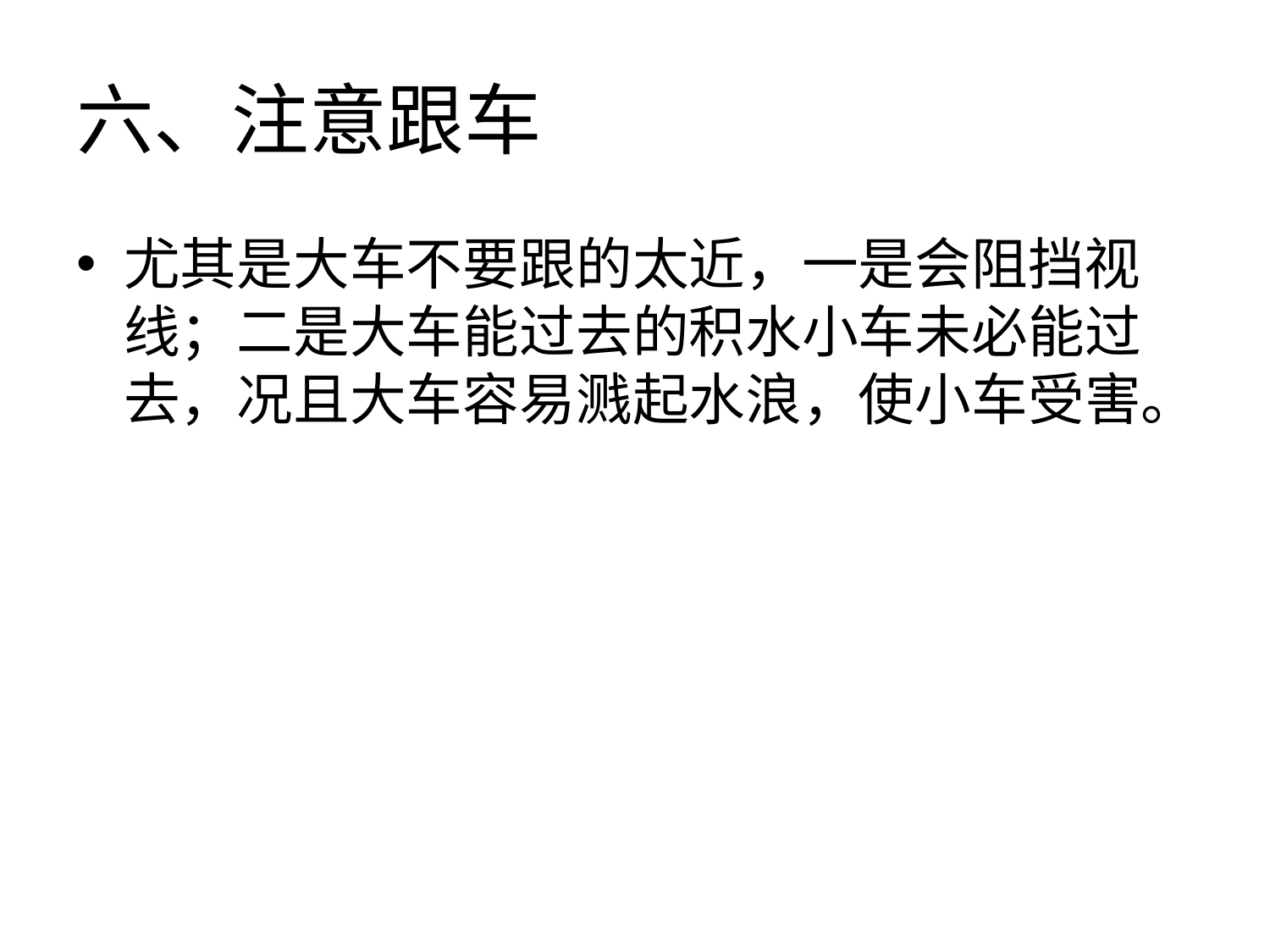

# 六、注意跟车
尤其是大车不要跟的太近，一是会阻挡视线；二是大车能过去的积水小车未必能过去，况且大车容易溅起水浪，使小车受害。